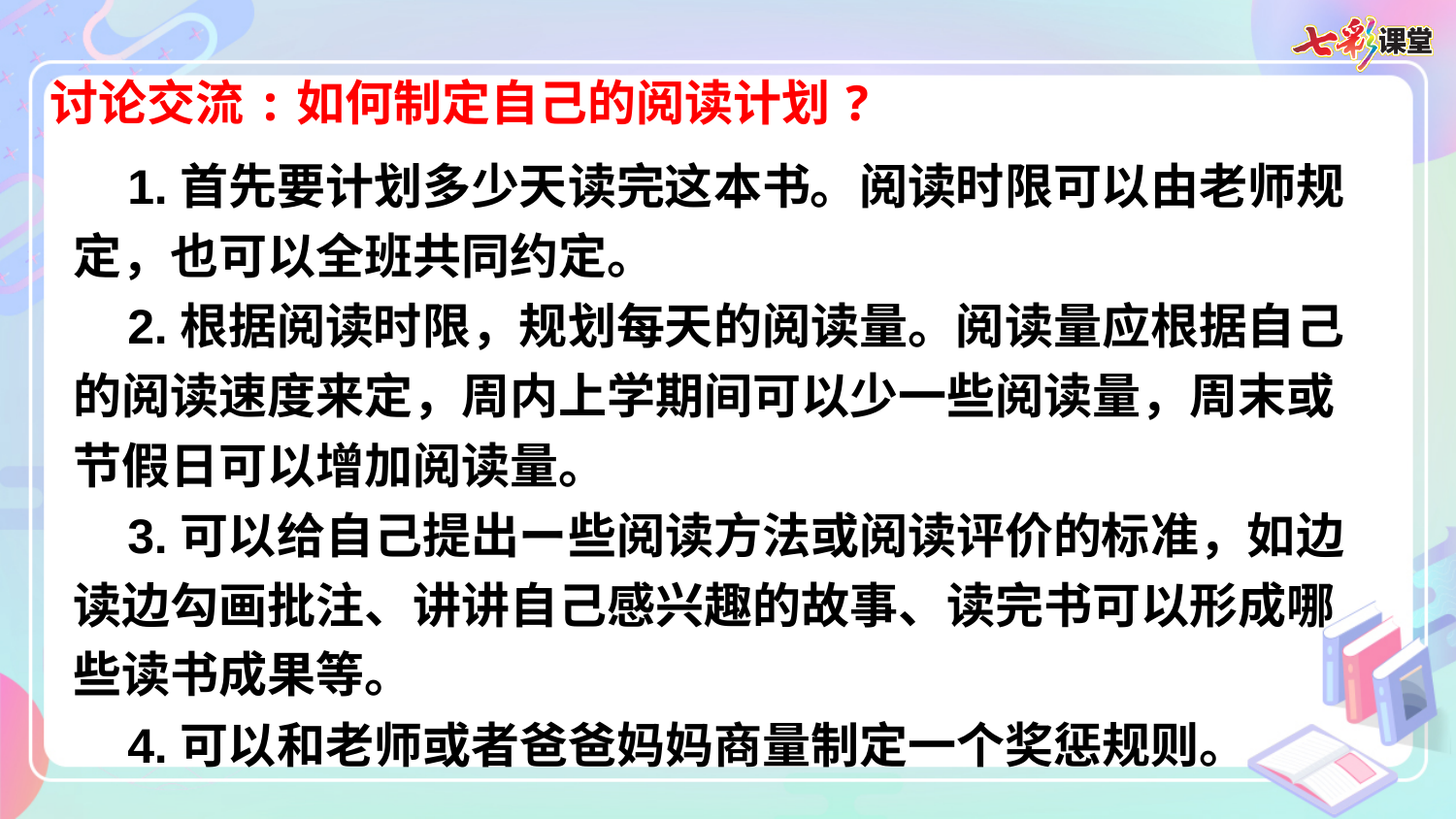

讨论交流:如何制定自己的阅读计划?
    1.首先要计划多少天读完这本书。阅读时限可以由老师规定，也可以全班共同约定。
    2.根据阅读时限，规划每天的阅读量。阅读量应根据自己的阅读速度来定，周内上学期间可以少一些阅读量，周末或节假日可以增加阅读量。
    3.可以给自己提出ー些阅读方法或阅读评价的标准，如边读边勾画批注、讲讲自己感兴趣的故事、读完书可以形成哪些读书成果等。
    4.可以和老师或者爸爸妈妈商量制定一个奖惩规则。